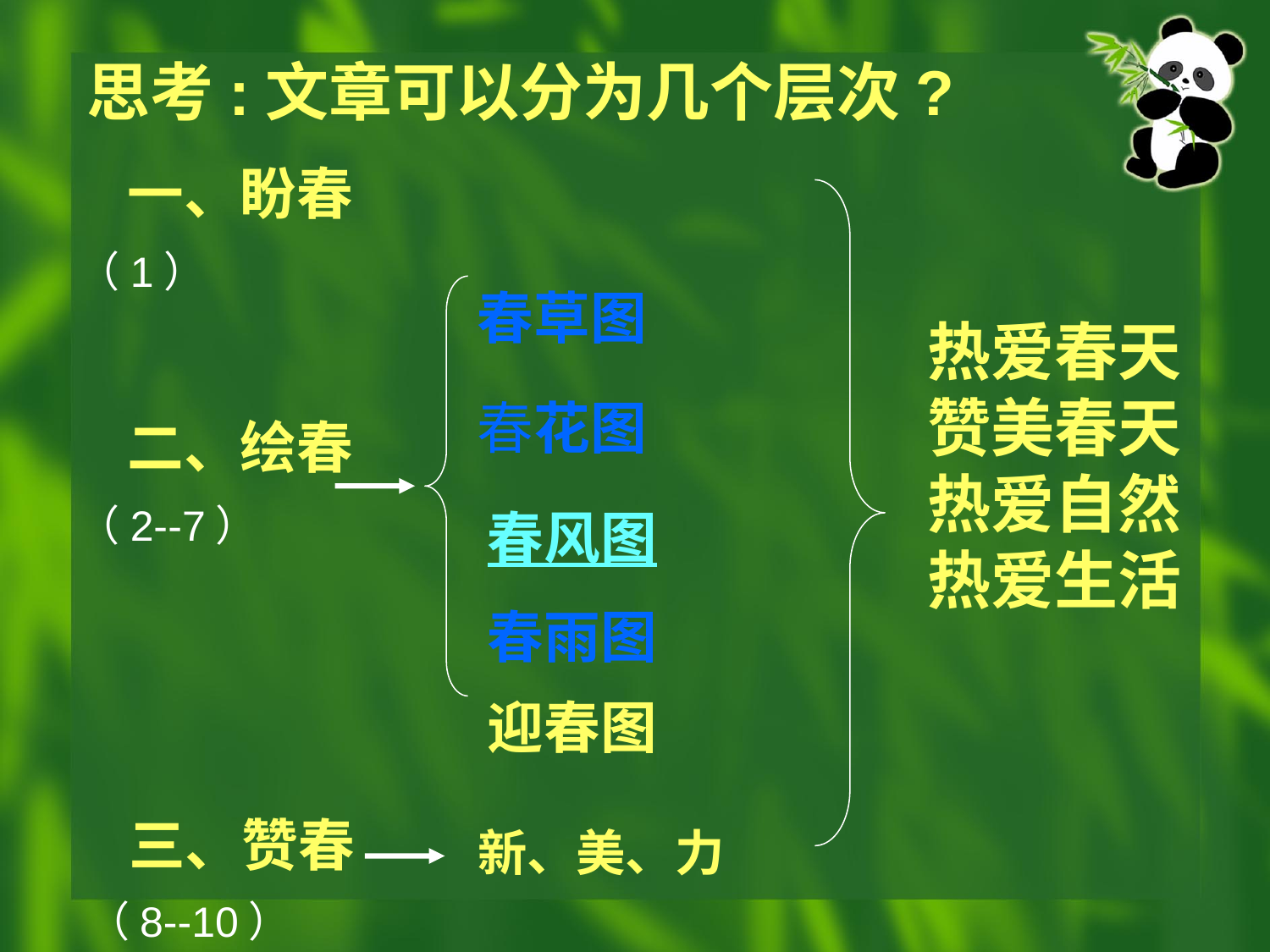

# 思考:文章可以分为几个层次?
一、盼春

（1）

春草图
热爱春天
赞美春天
热爱自然
热爱生活
春花图
二、绘春

（2--7）
春风图
春雨图
迎春图
三、赞春
新、美、力

（8--10）